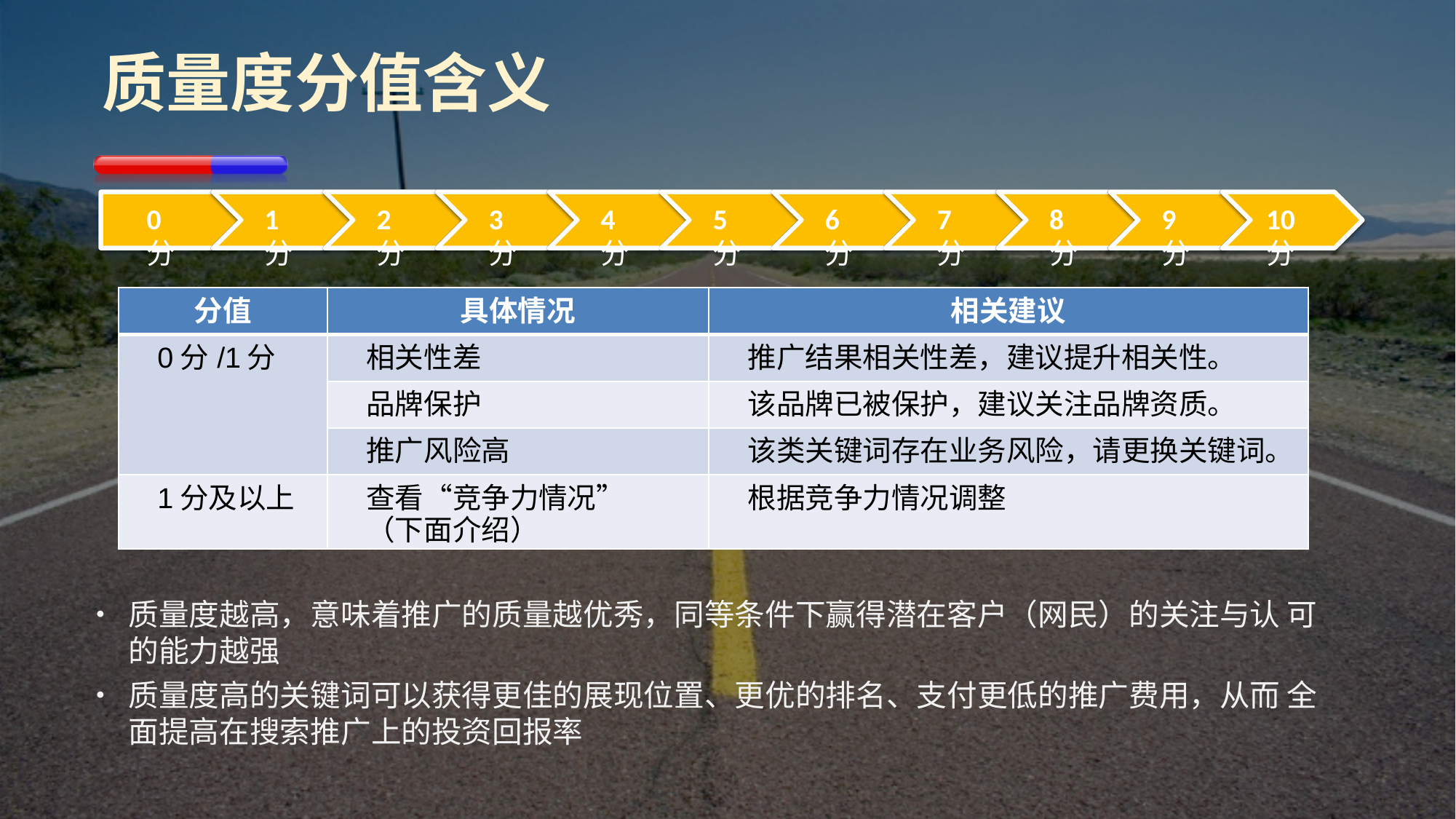

# 质量度分值含义

0分
1分
2分
3分
4分
5分
6分
7分
8分
9分
10分
| 分值 | 具体情况 | 相关建议 |
| --- | --- | --- |
| 0分/1分 | 相关性差 | 推广结果相关性差，建议提升相关性。 |
|  | 品牌保护 | 该品牌已被保护，建议关注品牌资质。 |
|  | 推广风险高 | 该类关键词存在业务风险，请更换关键词。 |
| 1分及以上 | 查看“竞争力情况” （下面介绍） | 根据竞争力情况调整 |
•	质量度越高，意味着推广的质量越优秀，同等条件下赢得潜在客户（网民）的关注与认 可的能力越强
•	质量度高的关键词可以获得更佳的展现位置、更优的排名、支付更低的推广费用，从而 全面提高在搜索推广上的投资回报率